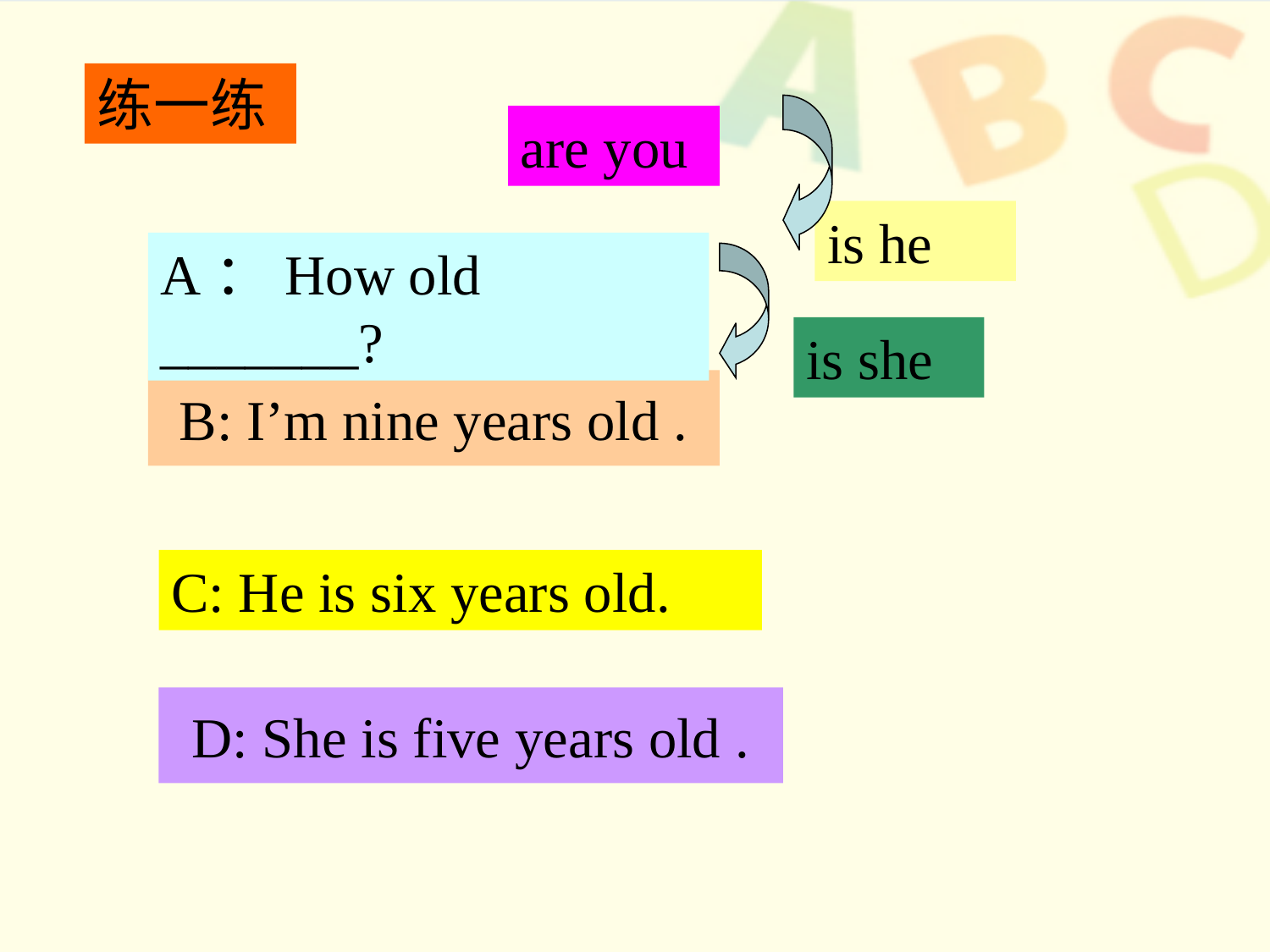

练一练

are you
is he
A：How old _______?

is she
B: I’m nine years old .
C: He is six years old.
D: She is five years old .